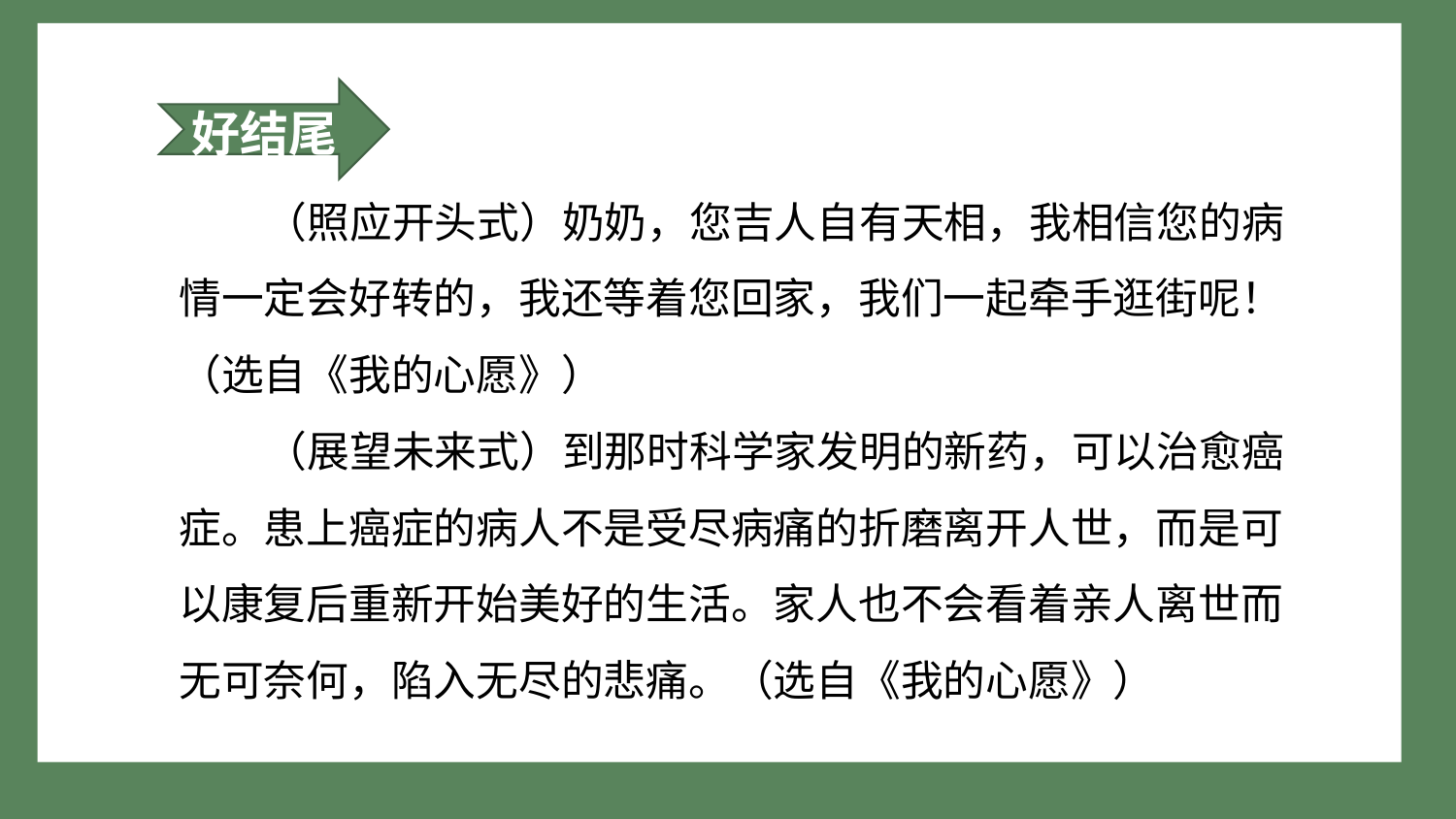

好结尾
（照应开头式）奶奶，您吉人自有天相，我相信您的病情一定会好转的，我还等着您回家，我们一起牵手逛街呢！（选自《我的心愿》）
（展望未来式）到那时科学家发明的新药，可以治愈癌症。患上癌症的病人不是受尽病痛的折磨离开人世，而是可以康复后重新开始美好的生活。家人也不会看着亲人离世而无可奈何，陷入无尽的悲痛。（选自《我的心愿》）